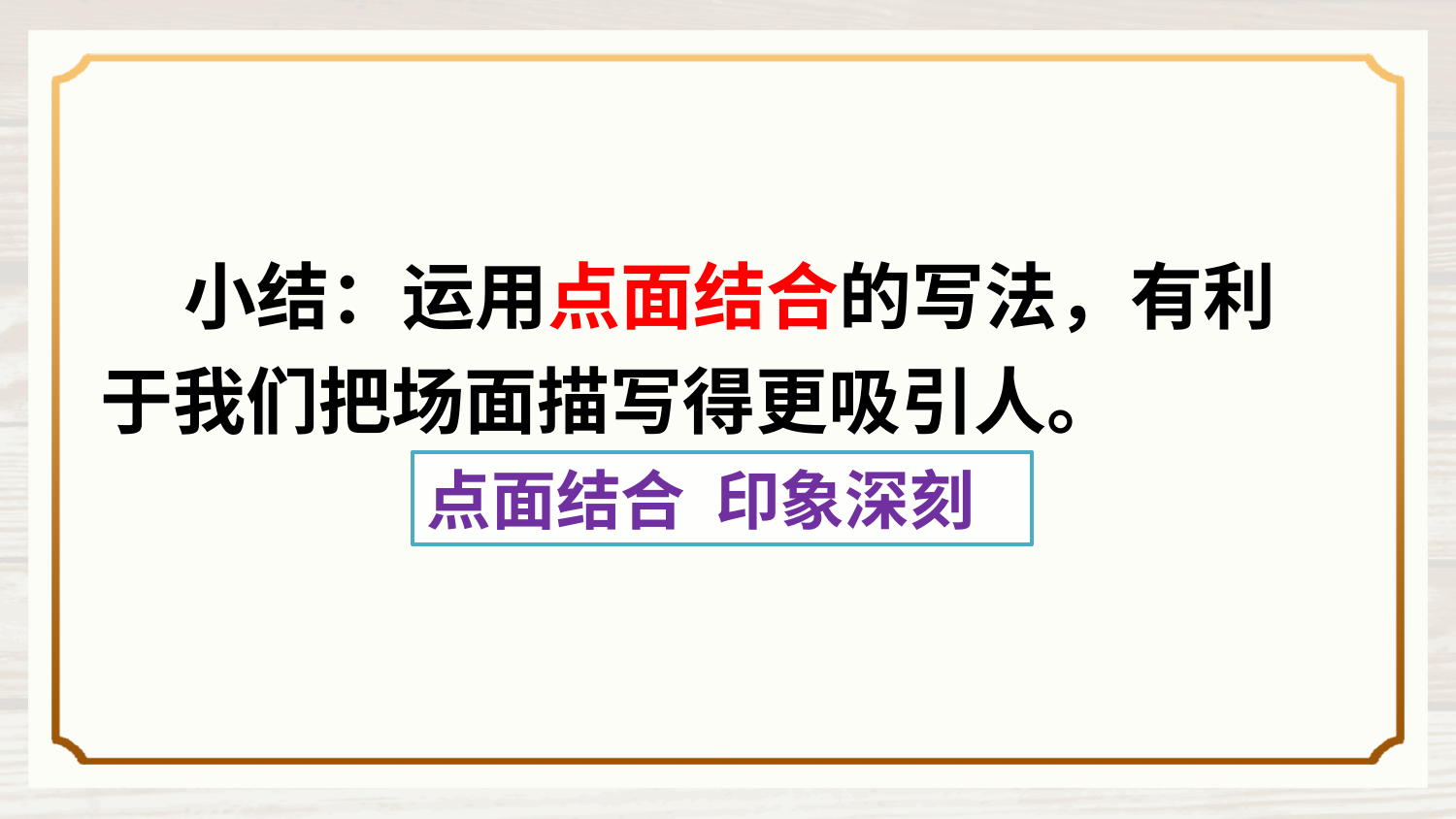

小结：运用点面结合的写法，有利于我们把场面描写得更吸引人。
点面结合  印象深刻